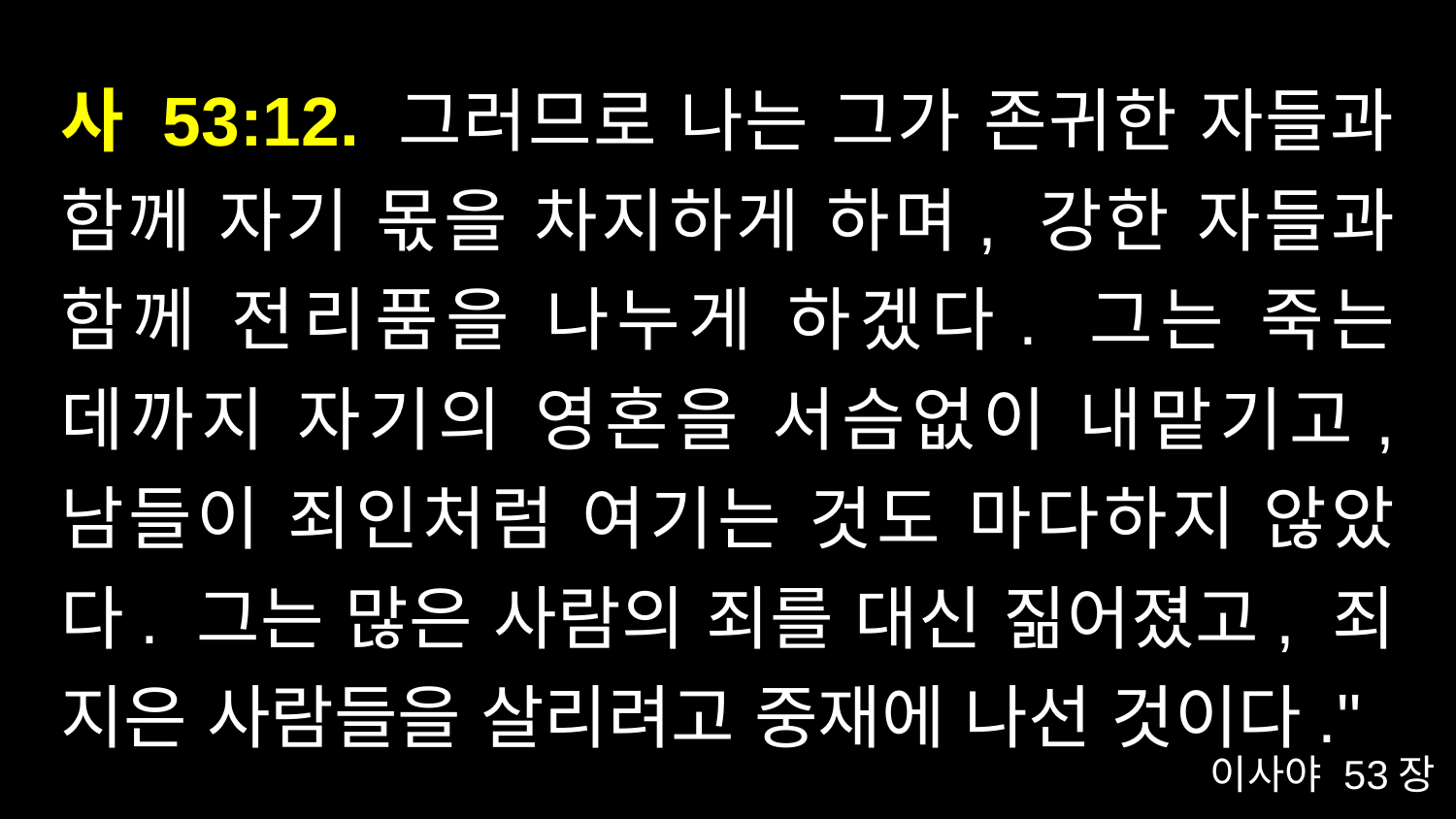

# 사 53:12. 그러므로 나는 그가 존귀한 자들과 함께 자기 몫을 차지하게 하며, 강한 자들과 함께 전리품을 나누게 하겠다. 그는 죽는 데까지 자기의 영혼을 서슴없이 내맡기고, 남들이 죄인처럼 여기는 것도 마다하지 않았다. 그는 많은 사람의 죄를 대신 짊어졌고, 죄 지은 사람들을 살리려고 중재에 나선 것이다."
이사야 53장